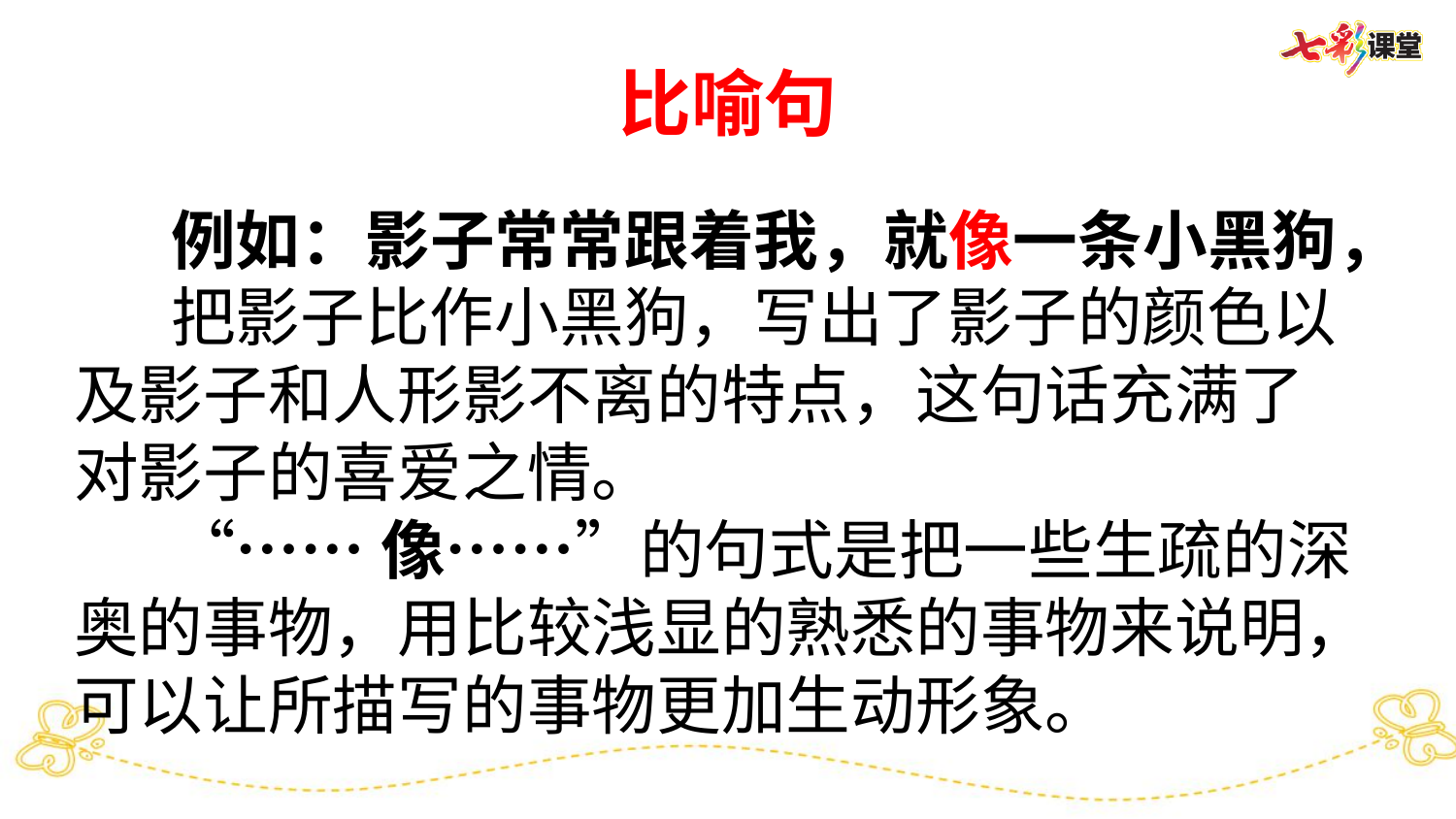

# 比喻句
例如：影子常常跟着我，就像一条小黑狗，
把影子比作小黑狗，写出了影子的颜色以及影子和人形影不离的特点，这句话充满了对影子的喜爱之情。
“……像……”的句式是把一些生疏的深奥的事物，用比较浅显的熟悉的事物来说明，可以让所描写的事物更加生动形象。